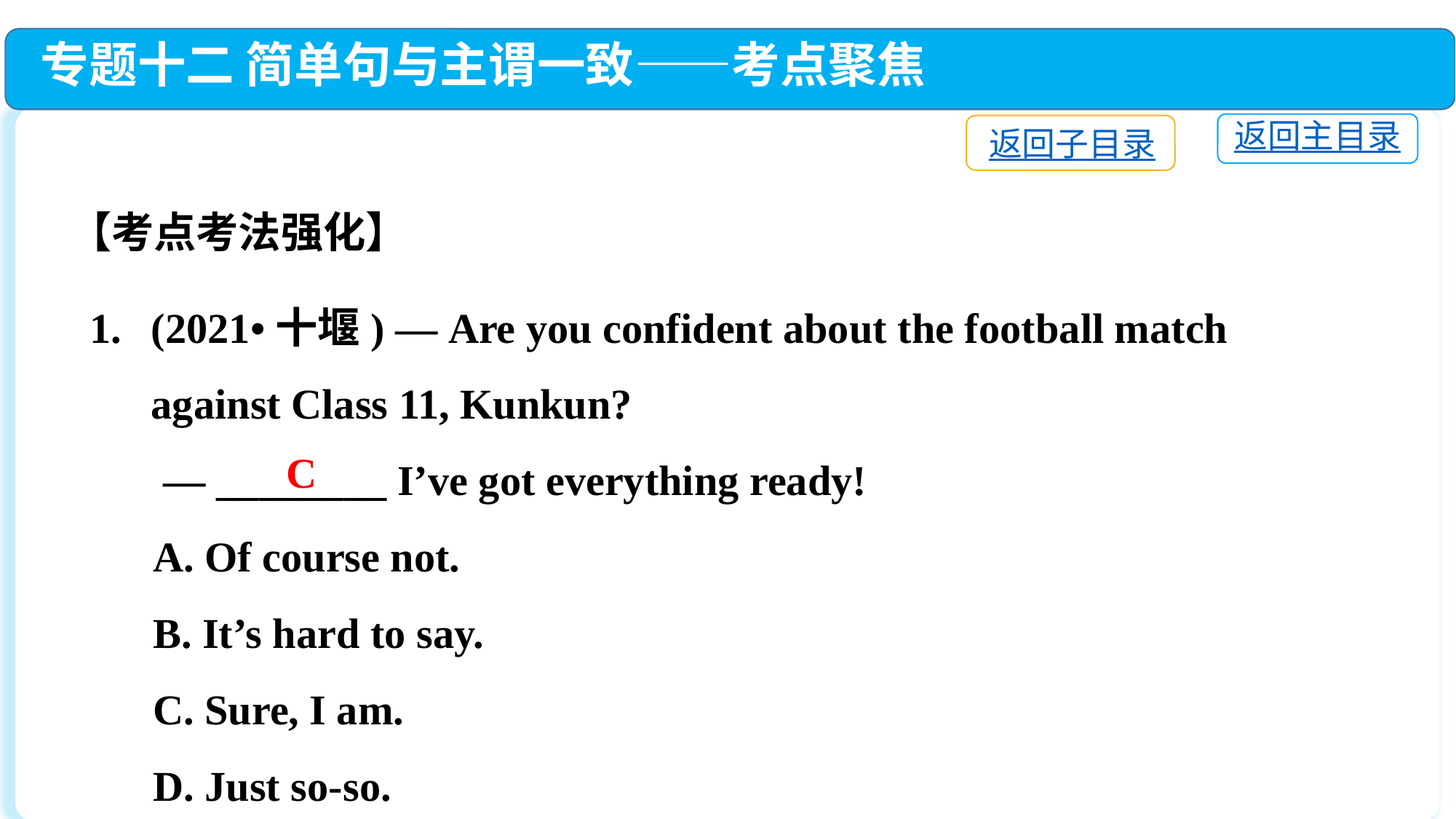

专题十二 简单句与主谓一致——考点聚焦

返回主目录

返回子目录
【考点考法强化】
(2021•十堰) — Are you confident about the football match against Class 11, Kunkun?
       — ________ I’ve got everything ready!
      A. Of course not.
      B. It’s hard to say.
      C. Sure, I am.
      D. Just so-so.
C